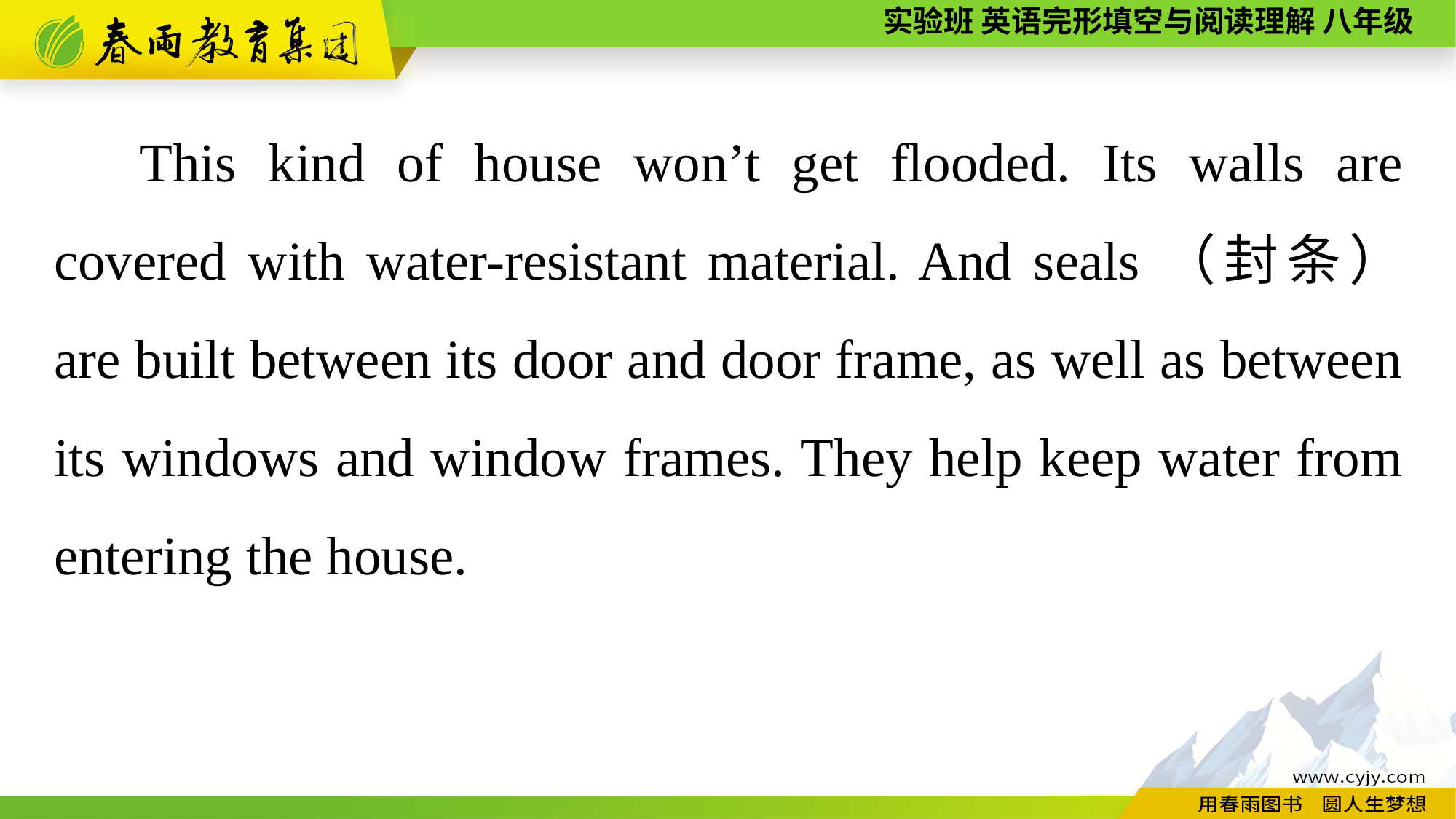

This kind of house won’t get flooded. Its walls are covered with water-resistant material. And seals（封条） are built between its door and door frame, as well as between its windows and window frames. They help keep water from entering the house.